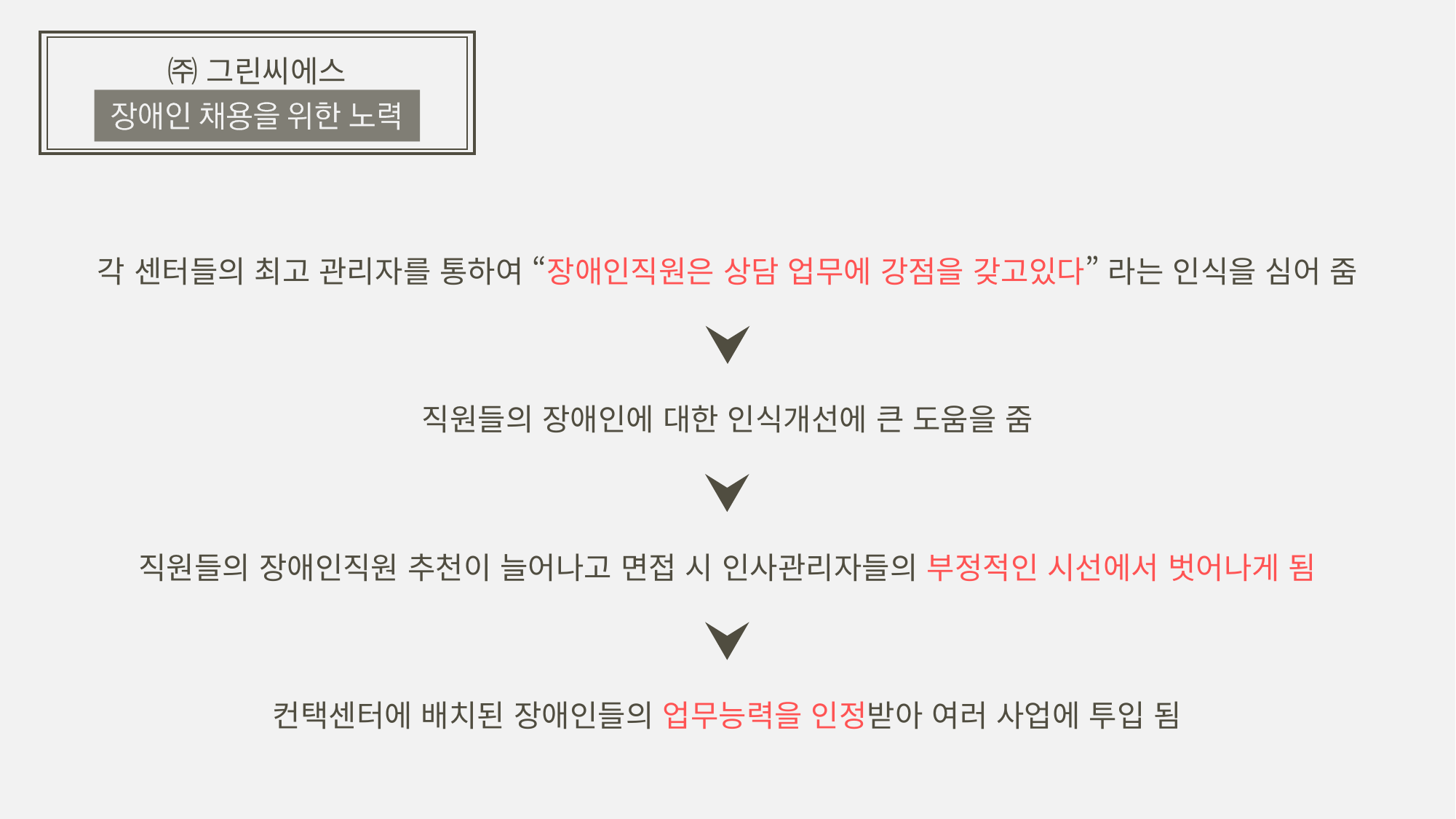

㈜ 그린씨에스

각 센터들의 최고 관리자를 통하여 “장애인직원은 상담 업무에 강점을 갖고있다” 라는 인식을 심어 줌

㈜ 그린씨에스

직원들의 장애인에 대한 인식개선에 큰 도움을 줌

직원들의 장애인직원 추천이 늘어나고 면접 시 인사관리자들의 부정적인 시선에서 벗어나게 됨

컨택센터에 배치된 장애인들의 업무능력을 인정받아 여러 사업에 투입 됨